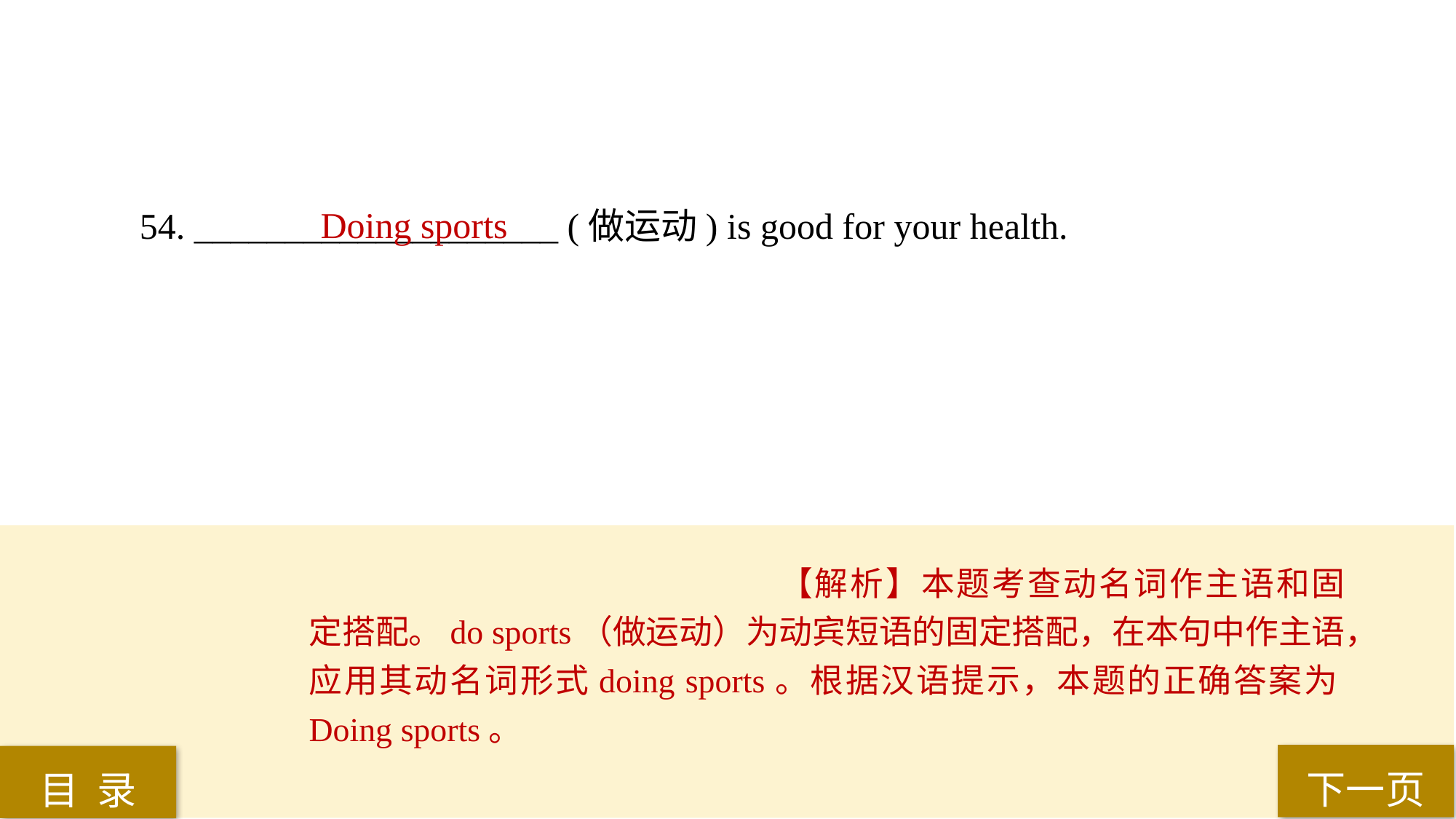

54. ____________________ (做运动) is good for your health.
Doing sports
【解析】本题考查动名词作主语和固定搭配。do sports（做运动）为动宾短语的固定搭配，在本句中作主语，应用其动名词形式doing sports。根据汉语提示，本题的正确答案为Doing sports。